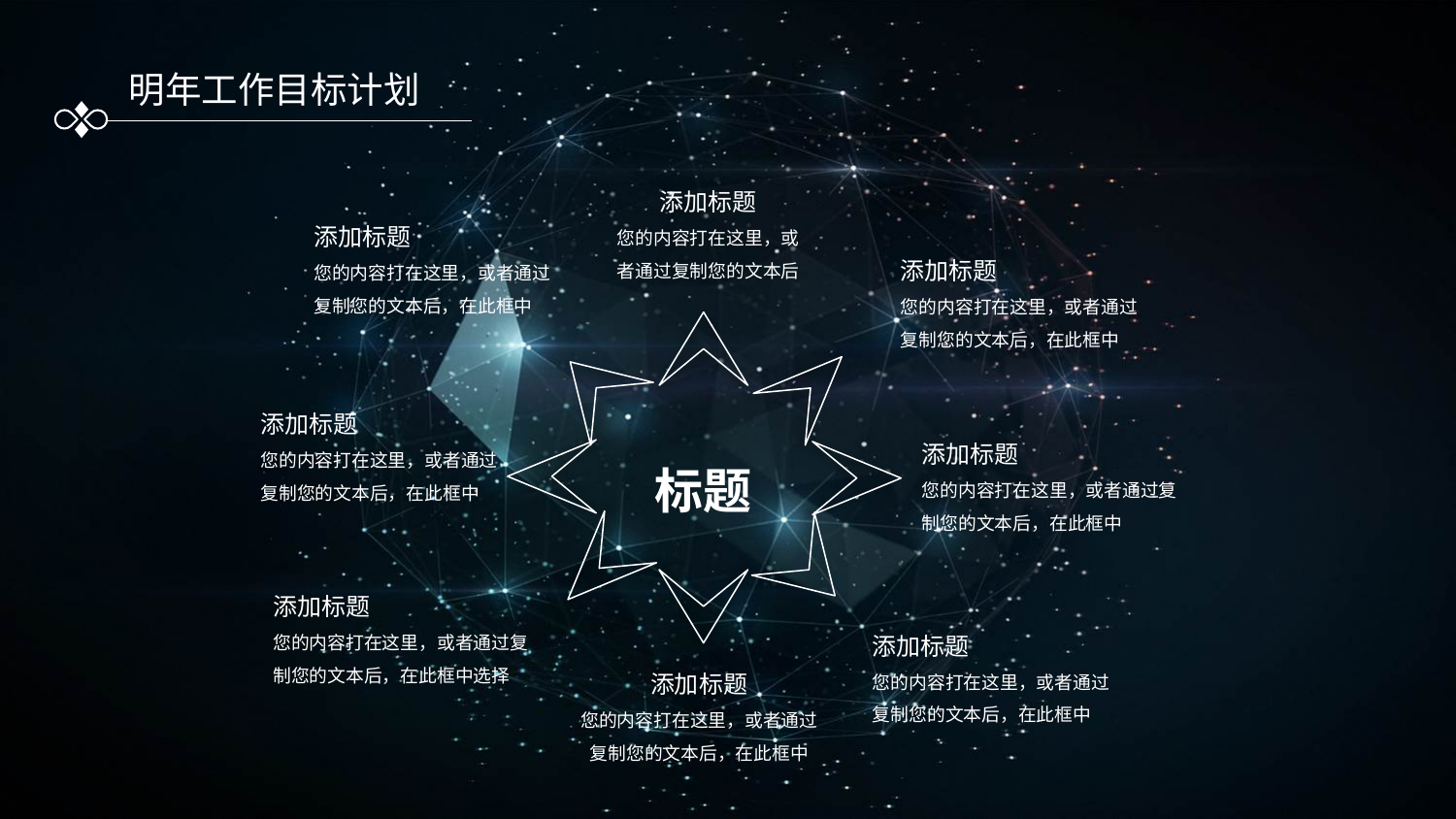

明年工作目标计划

添加标题
您的内容打在这里，或者通过复制您的文本后
添加标题
您的内容打在这里，或者通过复制您的文本后，在此框中
添加标题
您的内容打在这里，或者通过复制您的文本后，在此框中

添加标题
您的内容打在这里，或者通过复制您的文本后，在此框中
添加标题
您的内容打在这里，或者通过复制您的文本后，在此框中
标题
添加标题
您的内容打在这里，或者通过复制您的文本后，在此框中选择
添加标题
您的内容打在这里，或者通过复制您的文本后，在此框中
添加标题
您的内容打在这里，或者通过复制您的文本后，在此框中